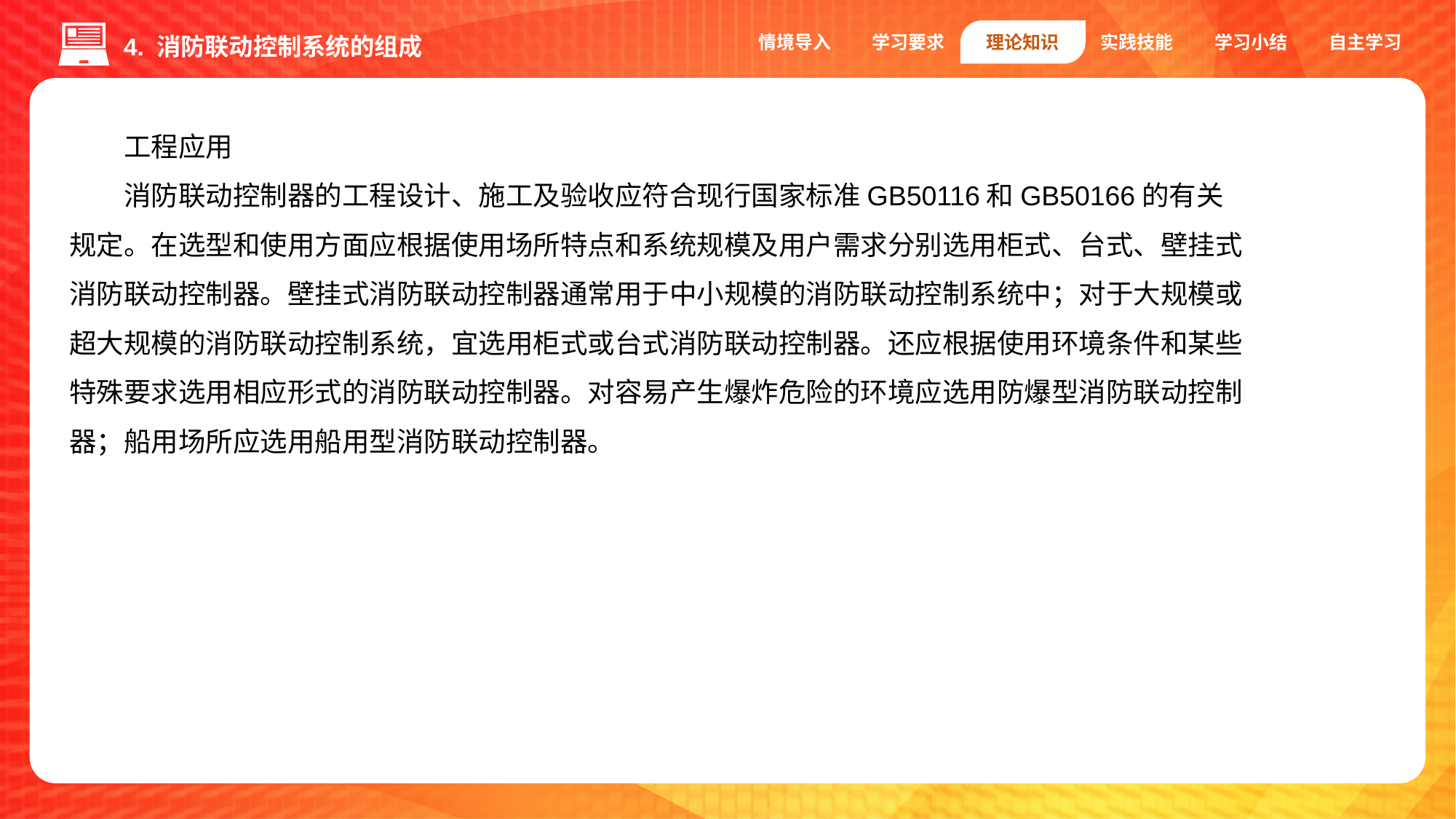

情境导入
学习要求
理论知识
实践技能
学习小结
自主学习

4. 消防联动控制系统的组成
工程应用
消防联动控制器的工程设计、施工及验收应符合现行国家标准GB50116和GB50166的有关规定。在选型和使用方面应根据使用场所特点和系统规模及用户需求分别选用柜式、台式、壁挂式消防联动控制器。壁挂式消防联动控制器通常用于中小规模的消防联动控制系统中；对于大规模或超大规模的消防联动控制系统，宜选用柜式或台式消防联动控制器。还应根据使用环境条件和某些特殊要求选用相应形式的消防联动控制器。对容易产生爆炸危险的环境应选用防爆型消防联动控制器；船用场所应选用船用型消防联动控制器。